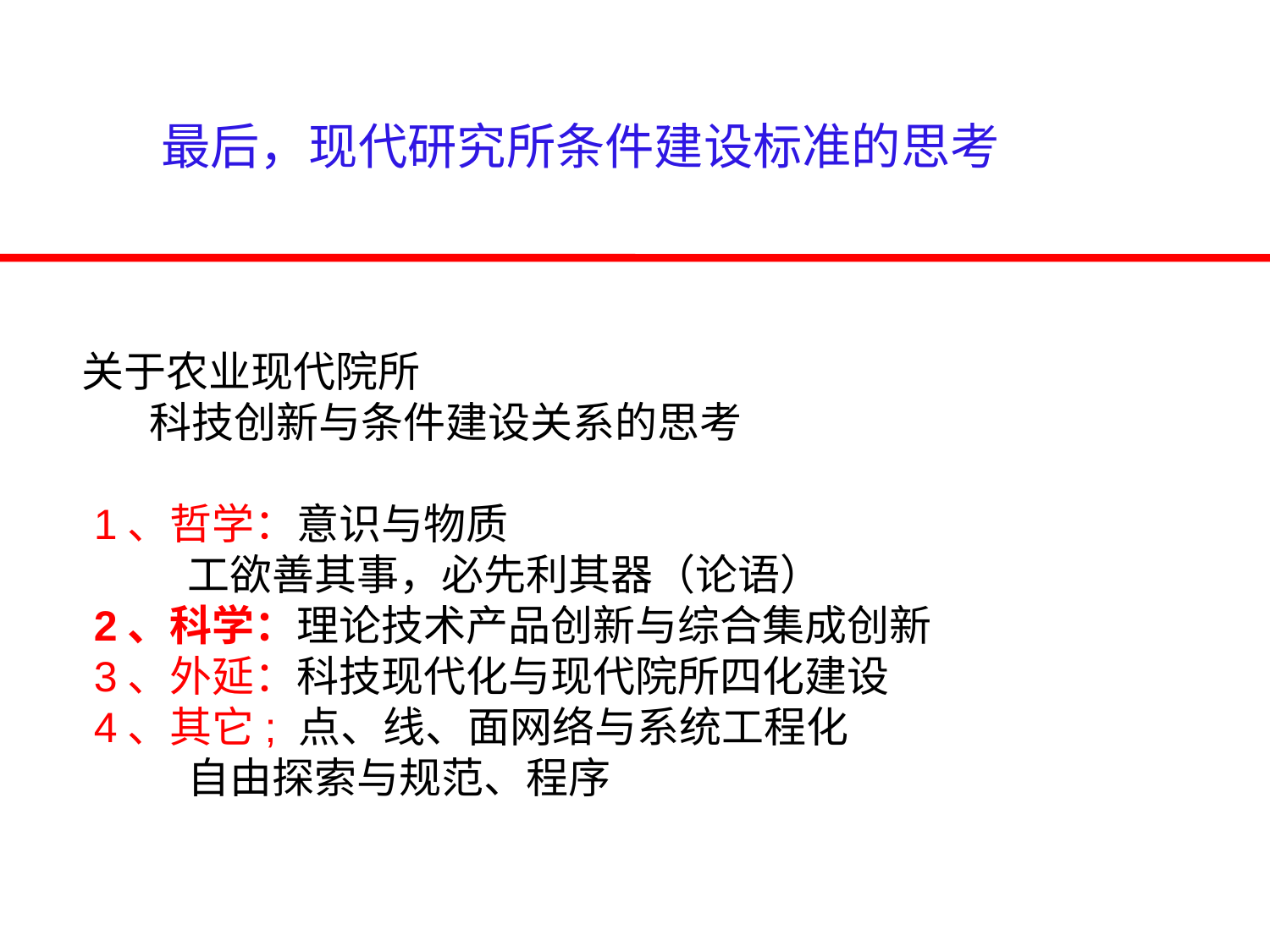

最后，现代研究所条件建设标准的思考

关于农业现代院所
      科技创新与条件建设关系的思考

 1、哲学：意识与物质
          工欲善其事，必先利其器（论语）
 2、科学：理论技术产品创新与综合集成创新
 3、外延：科技现代化与现代院所四化建设
 4、其它; 点、线、面网络与系统工程化
          自由探索与规范、程序